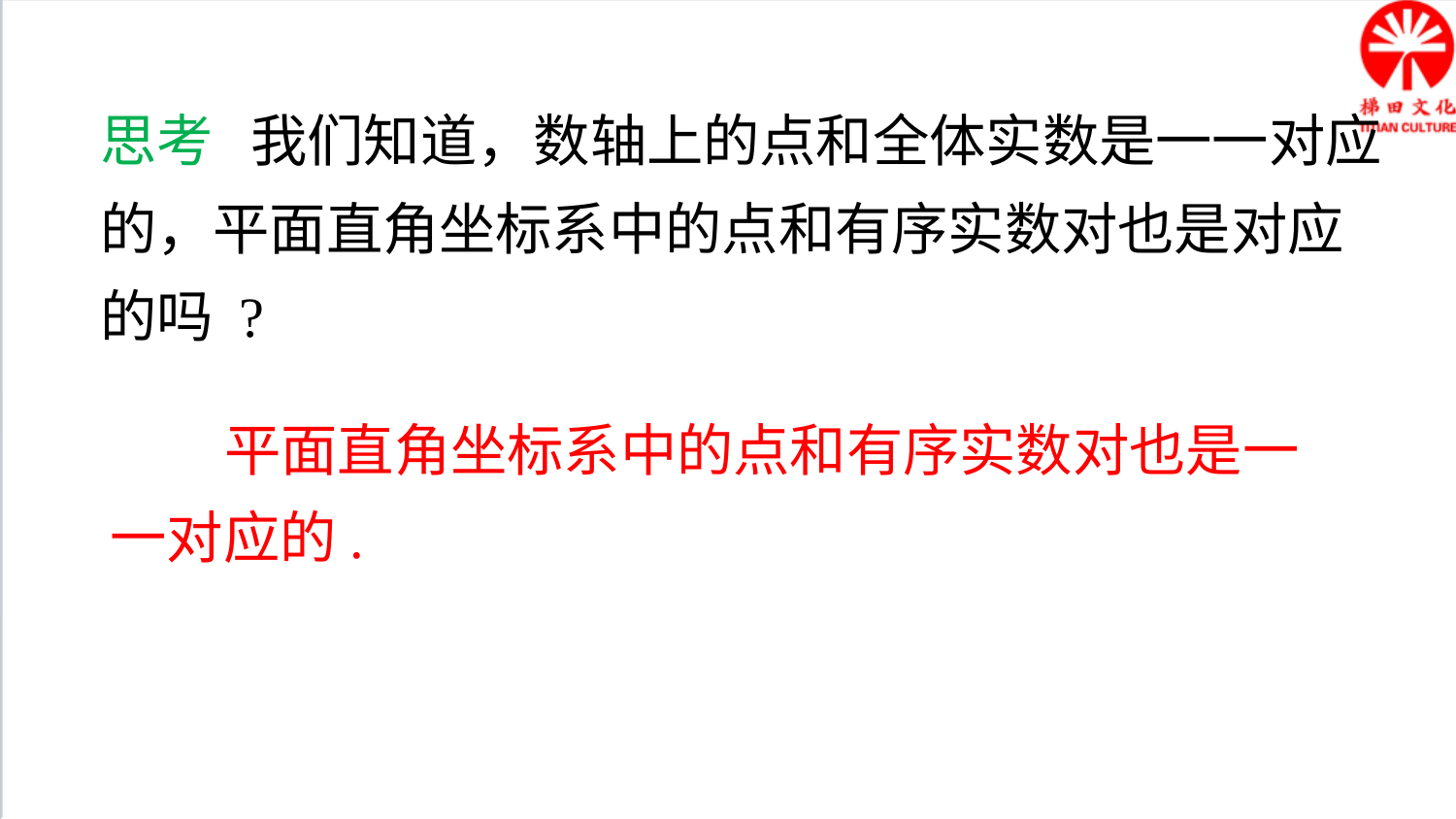

思考   我们知道，数轴上的点和全体实数是一一对应的，平面直角坐标系中的点和有序实数对也是对应的吗 ?
        平面直角坐标系中的点和有序实数对也是一一对应的.